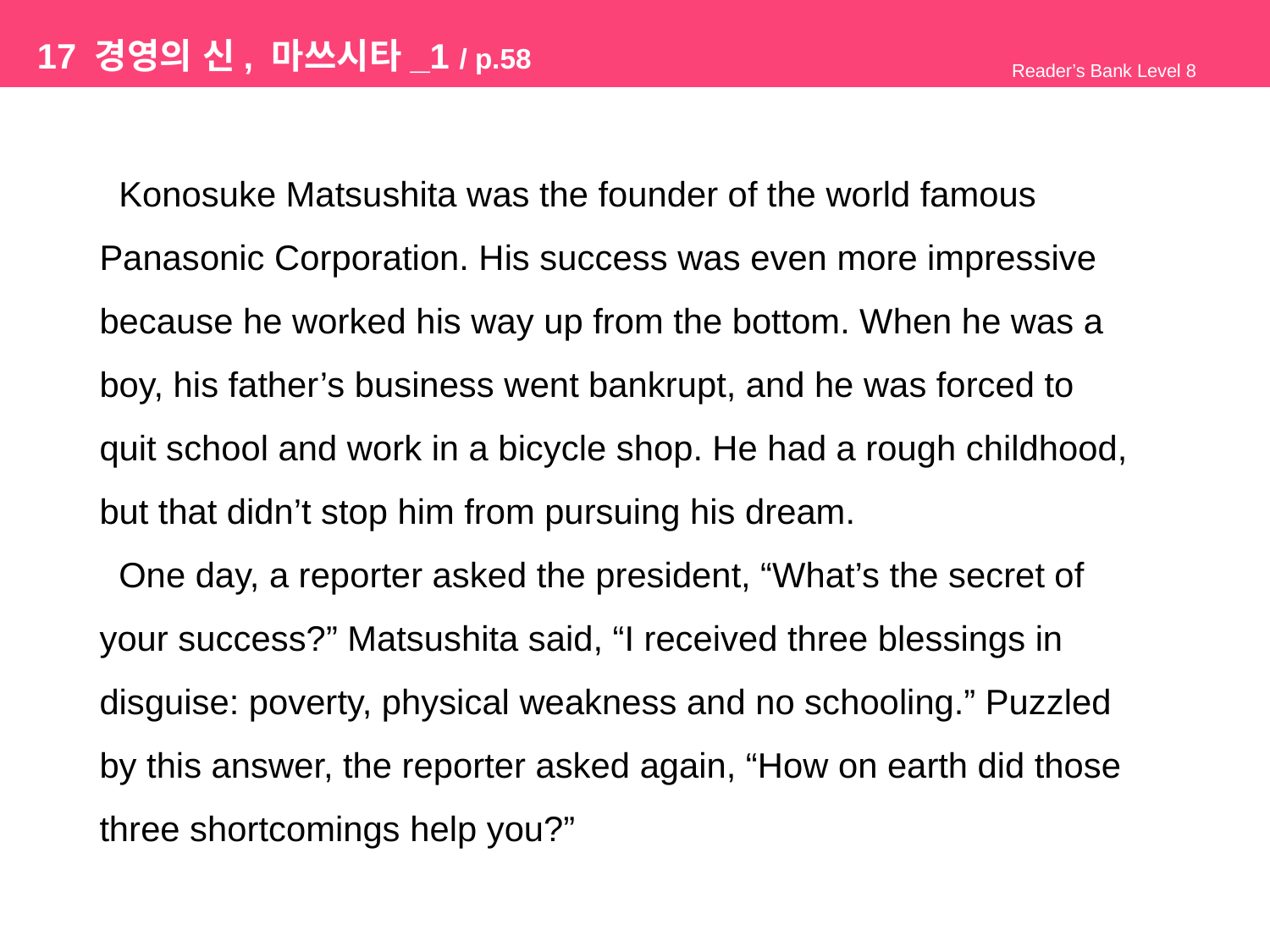

# 17 경영의 신, 마쓰시타_1 / p.58
Reader’s Bank Level 8

  Konosuke Matsushita was the founder of the world famous
Panasonic Corporation. His success was even more impressive
because he worked his way up from the bottom. When he was a
boy, his father’s business went bankrupt, and he was forced to
quit school and work in a bicycle shop. He had a rough childhood,
but that didn’t stop him from pursuing his dream.
  One day, a reporter asked the president, “What’s the secret of
your success?” Matsushita said, “I received three blessings in
disguise: poverty, physical weakness and no schooling.” Puzzled
by this answer, the reporter asked again, “How on earth did those
three shortcomings help you?”